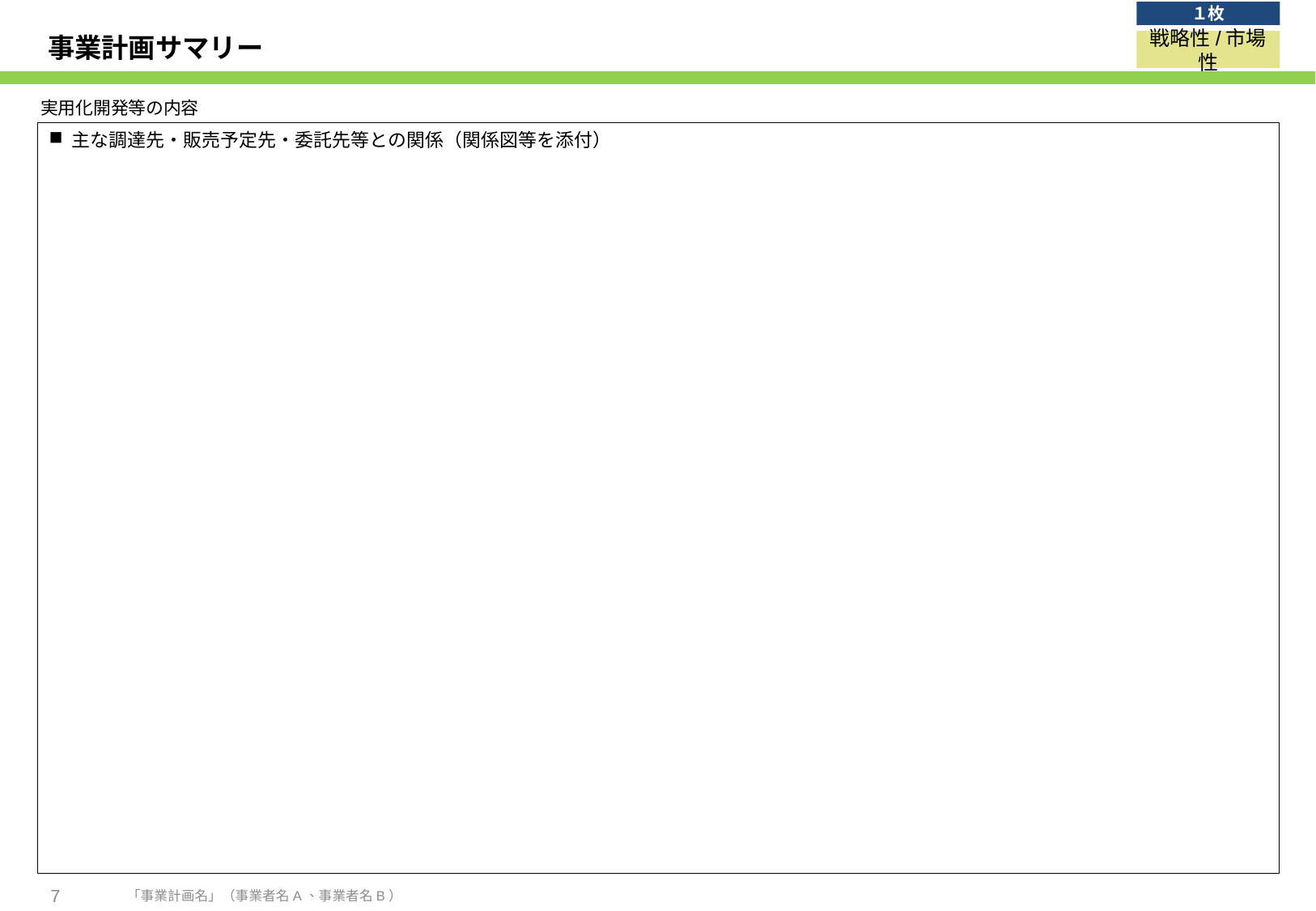

１枚
# 事業計画サマリー
戦略性/市場性
実用化開発等の内容
主な調達先・販売予定先・委託先等との関係（関係図等を添付）
7
「事業計画名」（事業者名A、事業者名B）